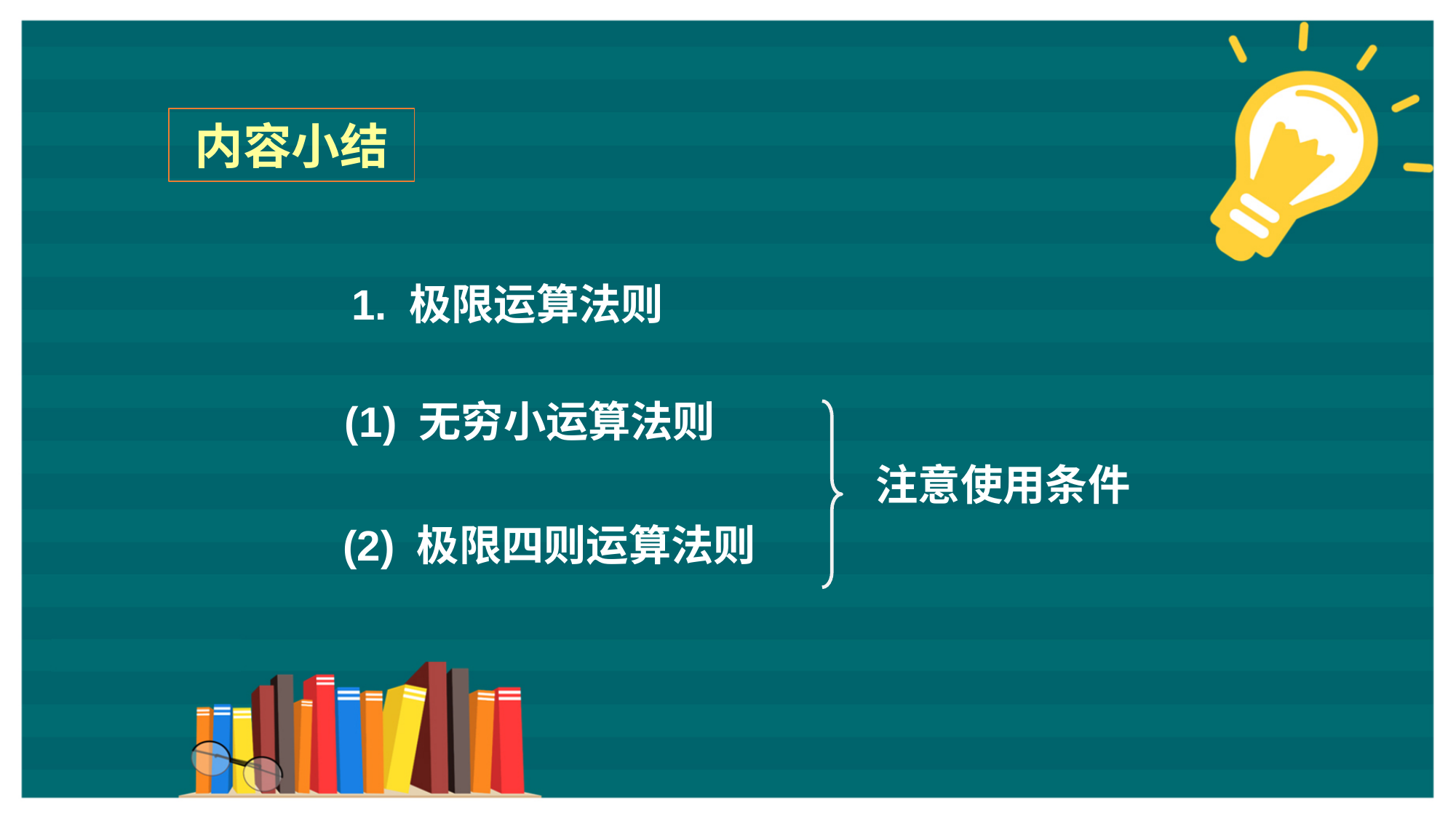

内容小结
1. 极限运算法则
(1) 无穷小运算法则

注意使用条件
(2) 极限四则运算法则